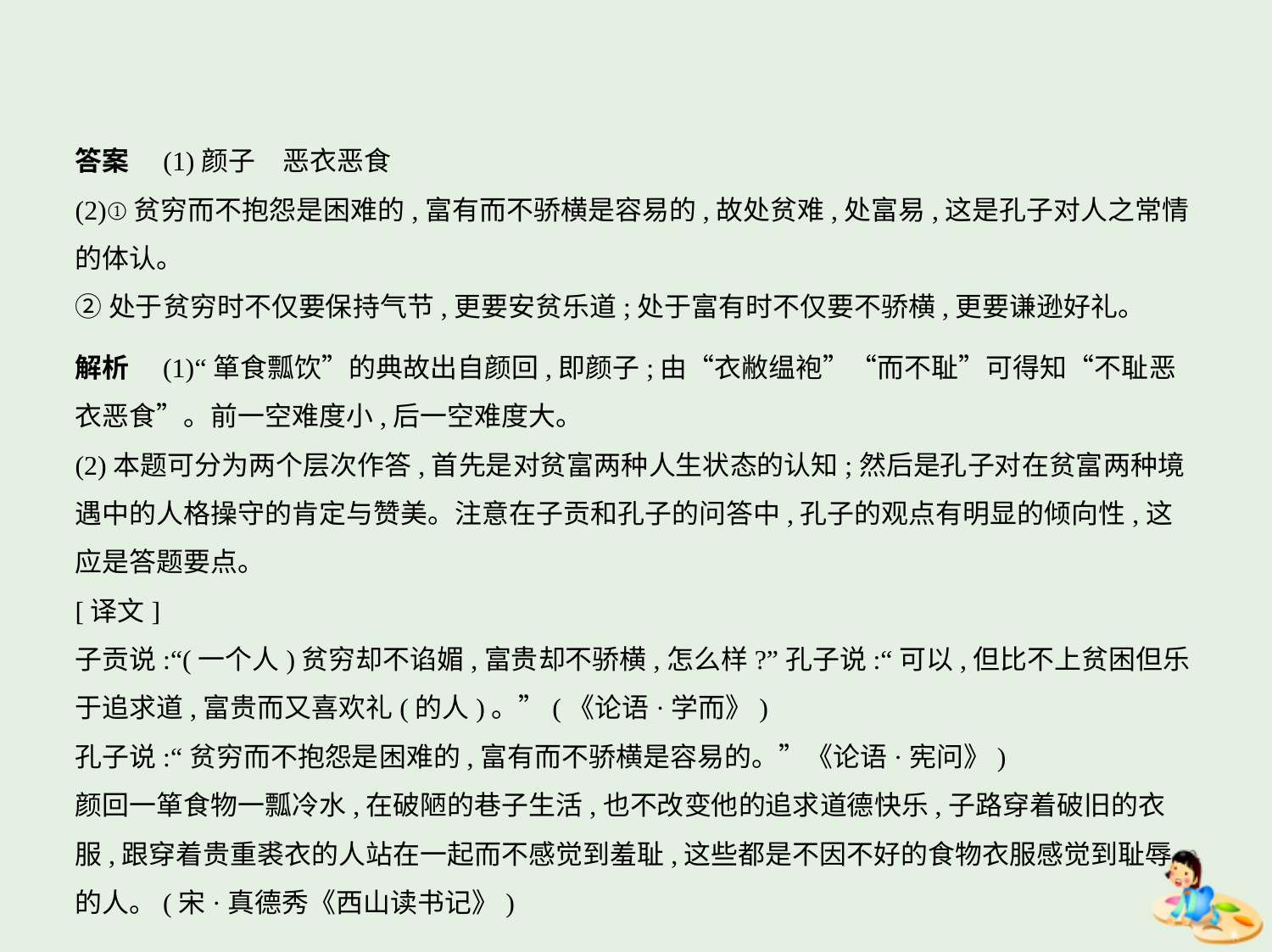

答案　(1)颜子　恶衣恶食
(2)①贫穷而不抱怨是困难的,富有而不骄横是容易的,故处贫难,处富易,这是孔子对人之常情
的体认。
②处于贫穷时不仅要保持气节,更要安贫乐道;处于富有时不仅要不骄横,更要谦逊好礼。
解析　(1)“箪食瓢饮”的典故出自颜回,即颜子;由“衣敝缊袍”“而不耻”可得知“不耻恶
衣恶食”。前一空难度小,后一空难度大。
(2)本题可分为两个层次作答,首先是对贫富两种人生状态的认知;然后是孔子对在贫富两种境
遇中的人格操守的肯定与赞美。注意在子贡和孔子的问答中,孔子的观点有明显的倾向性,这
应是答题要点。
[译文]
子贡说:“(一个人)贫穷却不谄媚,富贵却不骄横,怎么样?”孔子说:“可以,但比不上贫困但乐
于追求道,富贵而又喜欢礼(的人)。”(《论语·学而》)
孔子说:“贫穷而不抱怨是困难的,富有而不骄横是容易的。”《论语·宪问》)
颜回一箪食物一瓢冷水,在破陋的巷子生活,也不改变他的追求道德快乐,子路穿着破旧的衣
服,跟穿着贵重裘衣的人站在一起而不感觉到羞耻,这些都是不因不好的食物衣服感觉到耻辱
的人。(宋·真德秀《西山读书记》)